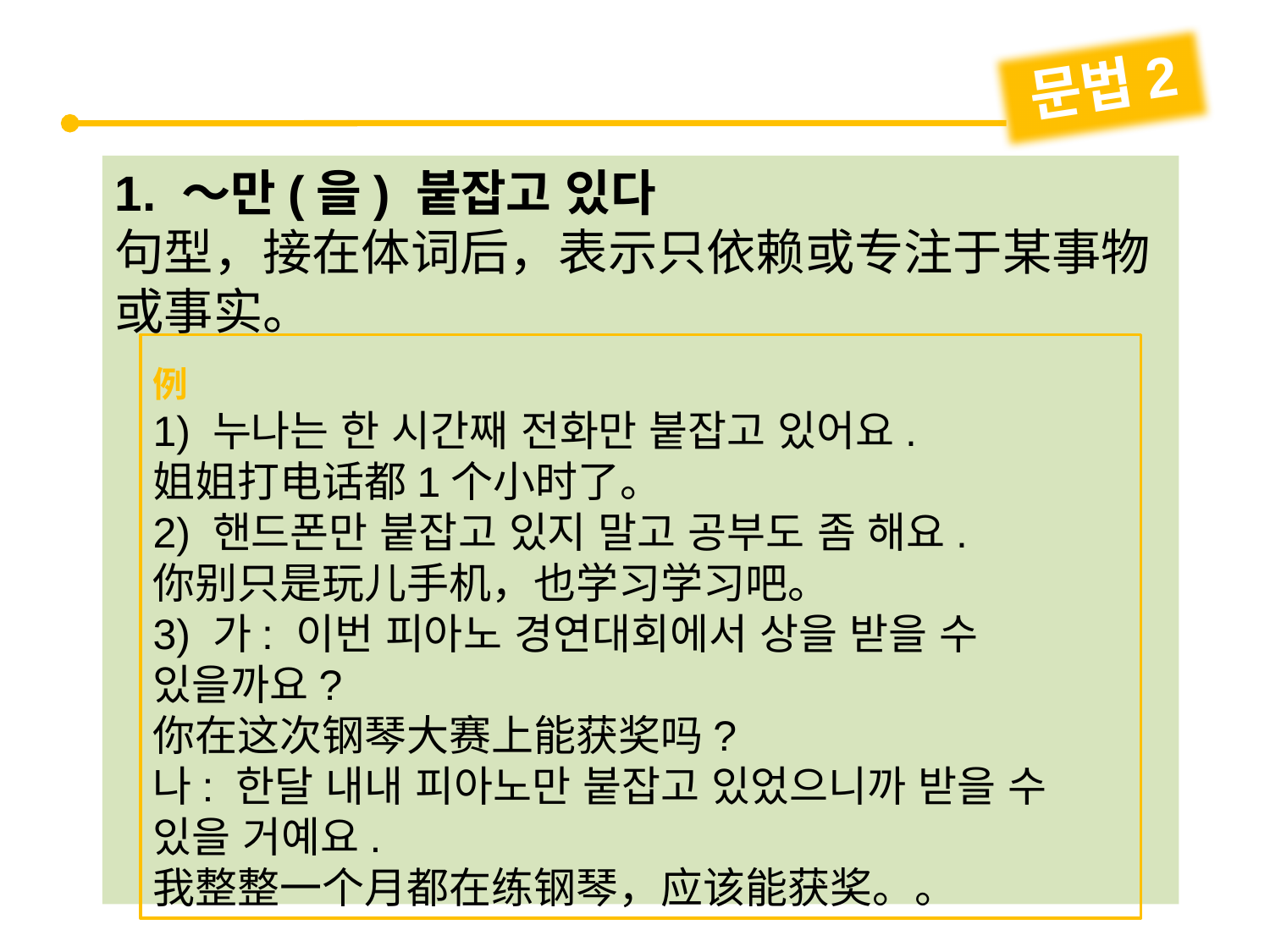

문법2
1. ～만(을) 붙잡고 있다
句型，接在体词后，表示只依赖或专注于某事物或事实。

例
1) 누나는 한 시간째 전화만 붙잡고 있어요.
姐姐打电话都1个小时了。
2) 핸드폰만 붙잡고 있지 말고 공부도 좀 해요.
你别只是玩儿手机，也学习学习吧。
3) 가: 이번 피아노 경연대회에서 상을 받을 수 있을까요?
你在这次钢琴大赛上能获奖吗?
나: 한달 내내 피아노만 붙잡고 있었으니까 받을 수 있을 거예요.
我整整一个月都在练钢琴，应该能获奖。。